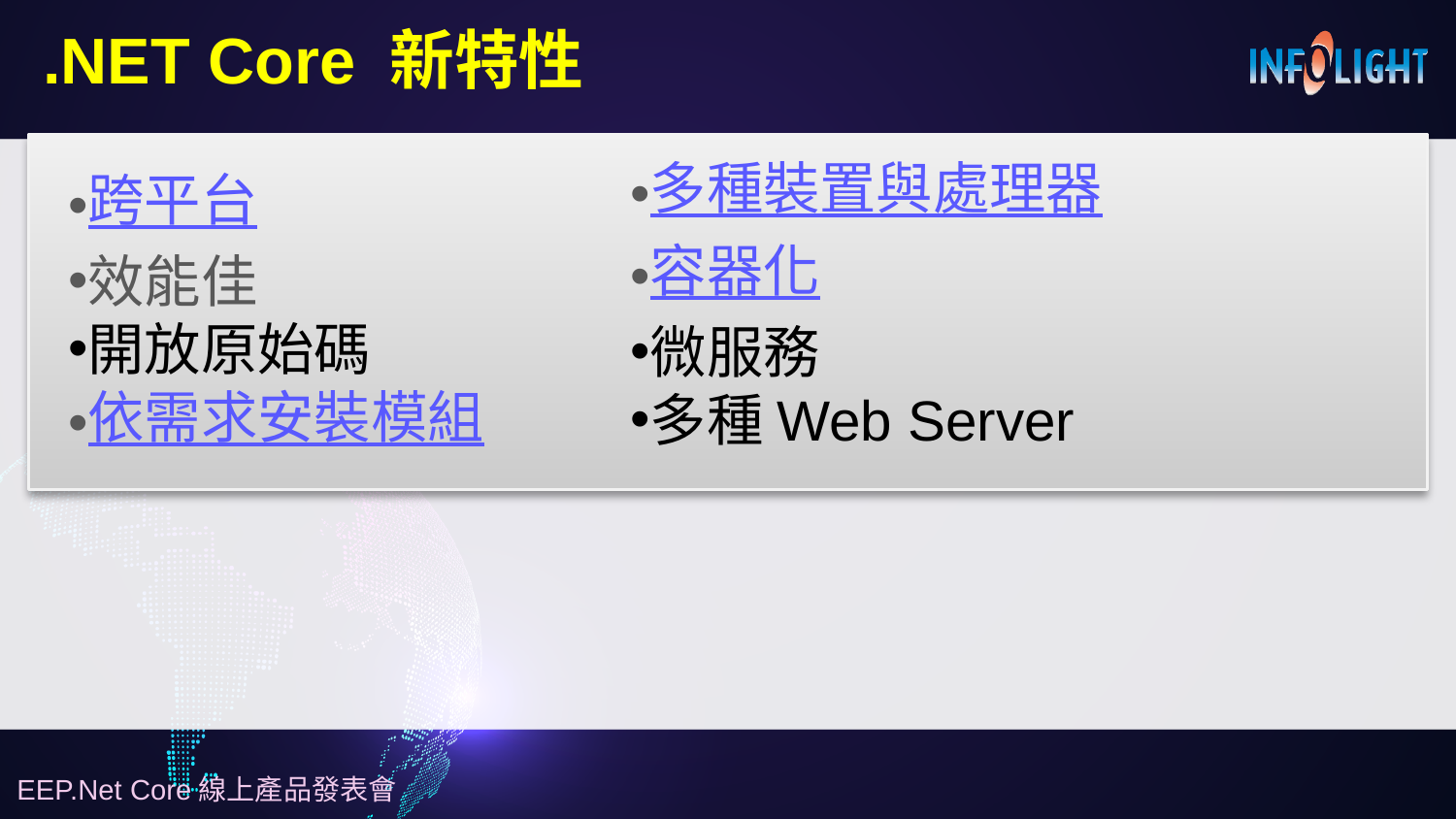

# .NET Core 新特性

多種裝置與處理器
容器化
微服務
多種Web Server

跨平台
效能佳
開放原始碼
依需求安裝模組